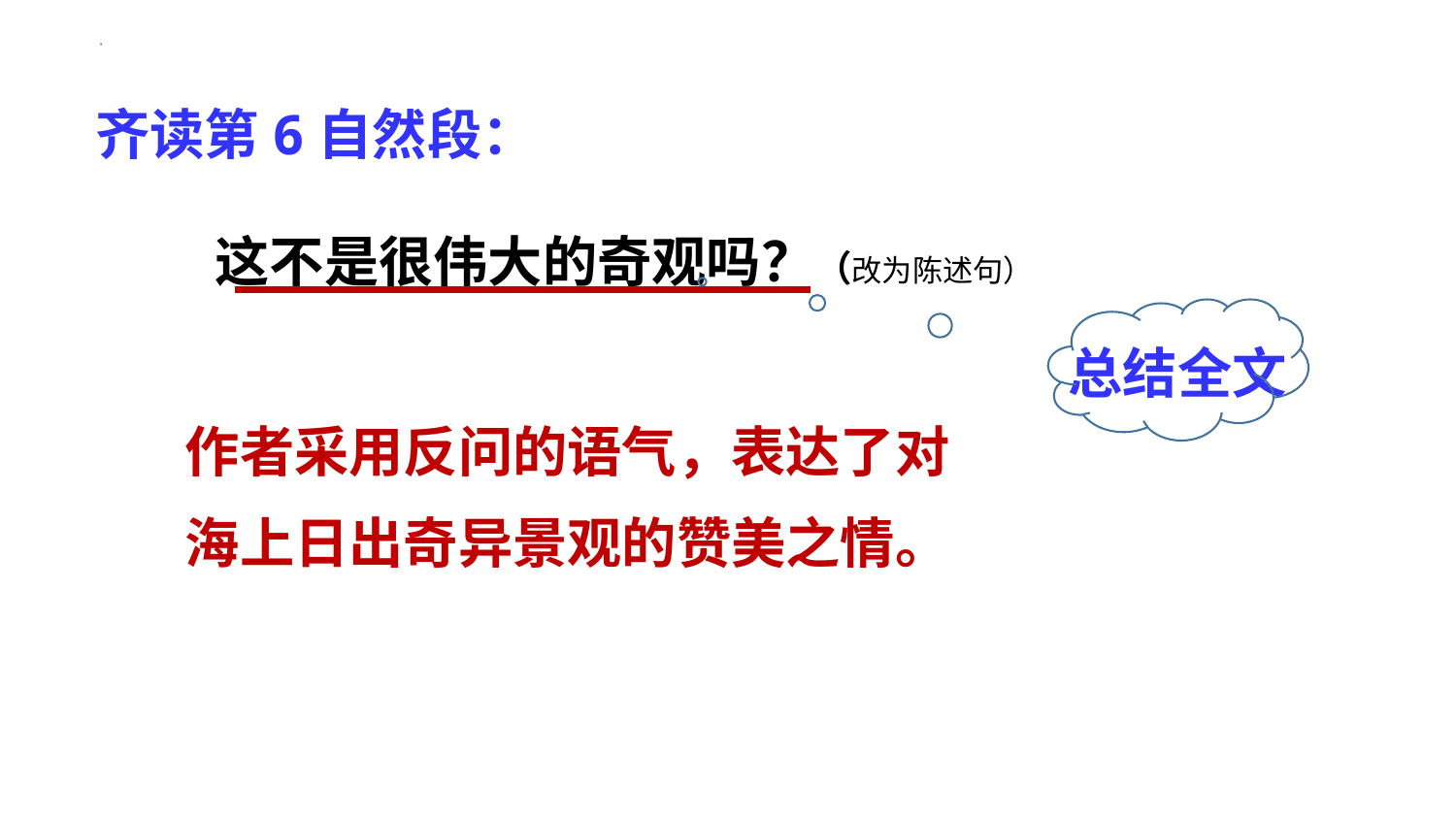

齐读第6自然段：
   这不是很伟大的奇观吗？（改为陈述句）

总结全文
作者采用反问的语气，表达了对海上日出奇异景观的赞美之情。